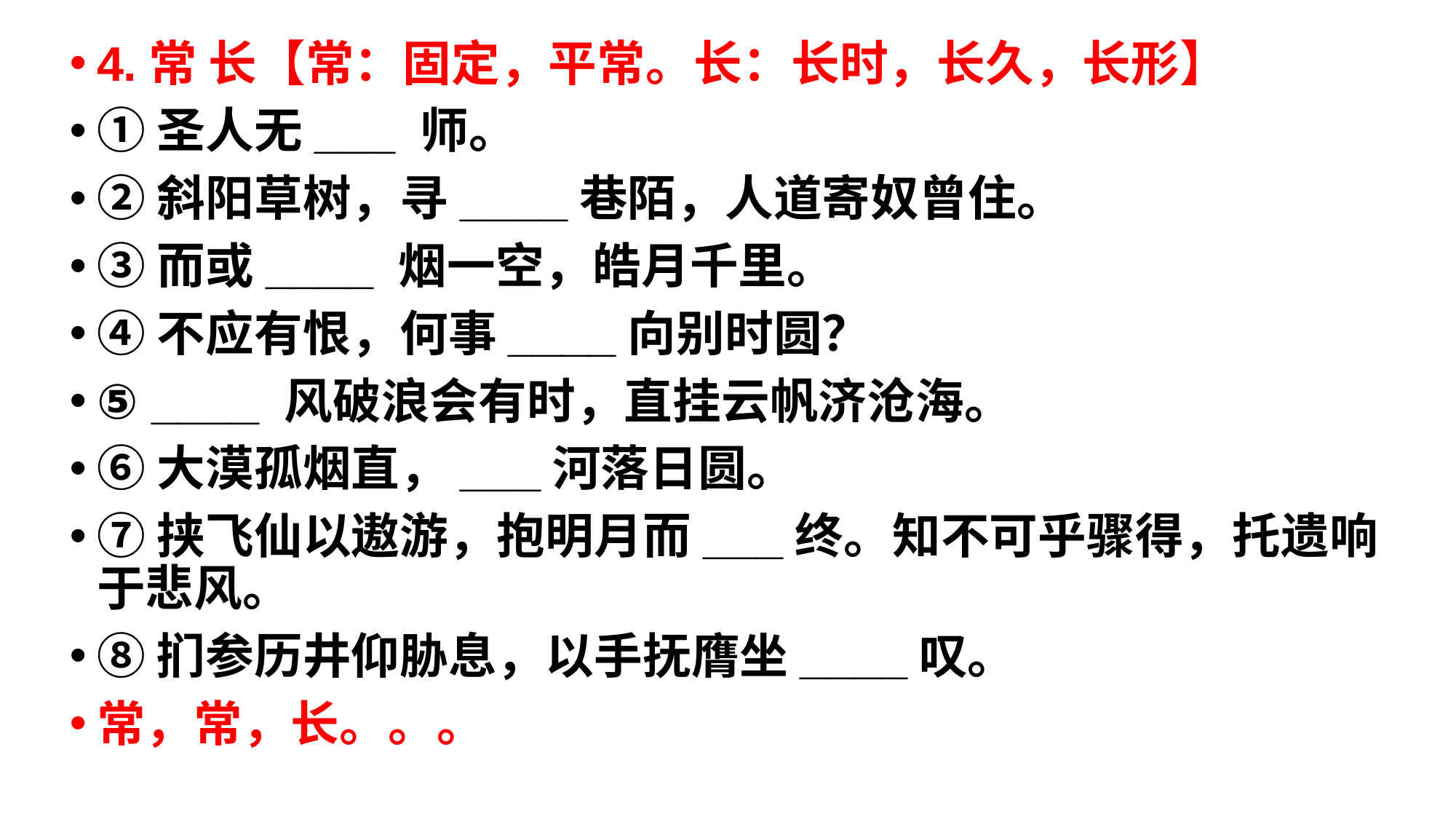

4.常 长【常：固定，平常。长：长时，长久，长形】
①圣人无___ 师。
②斜阳草树，寻____巷陌，人道寄奴曾住。
③而或____ 烟一空，皓月千里。
④不应有恨，何事____向别时圆？
⑤ ____ 风破浪会有时，直挂云帆济沧海。
⑥大漠孤烟直，___河落日圆。
⑦挟飞仙以遨游，抱明月而___终。知不可乎骤得，托遗响于悲风。
⑧扪参历井仰胁息，以手抚膺坐____叹。
常，常，长。。。